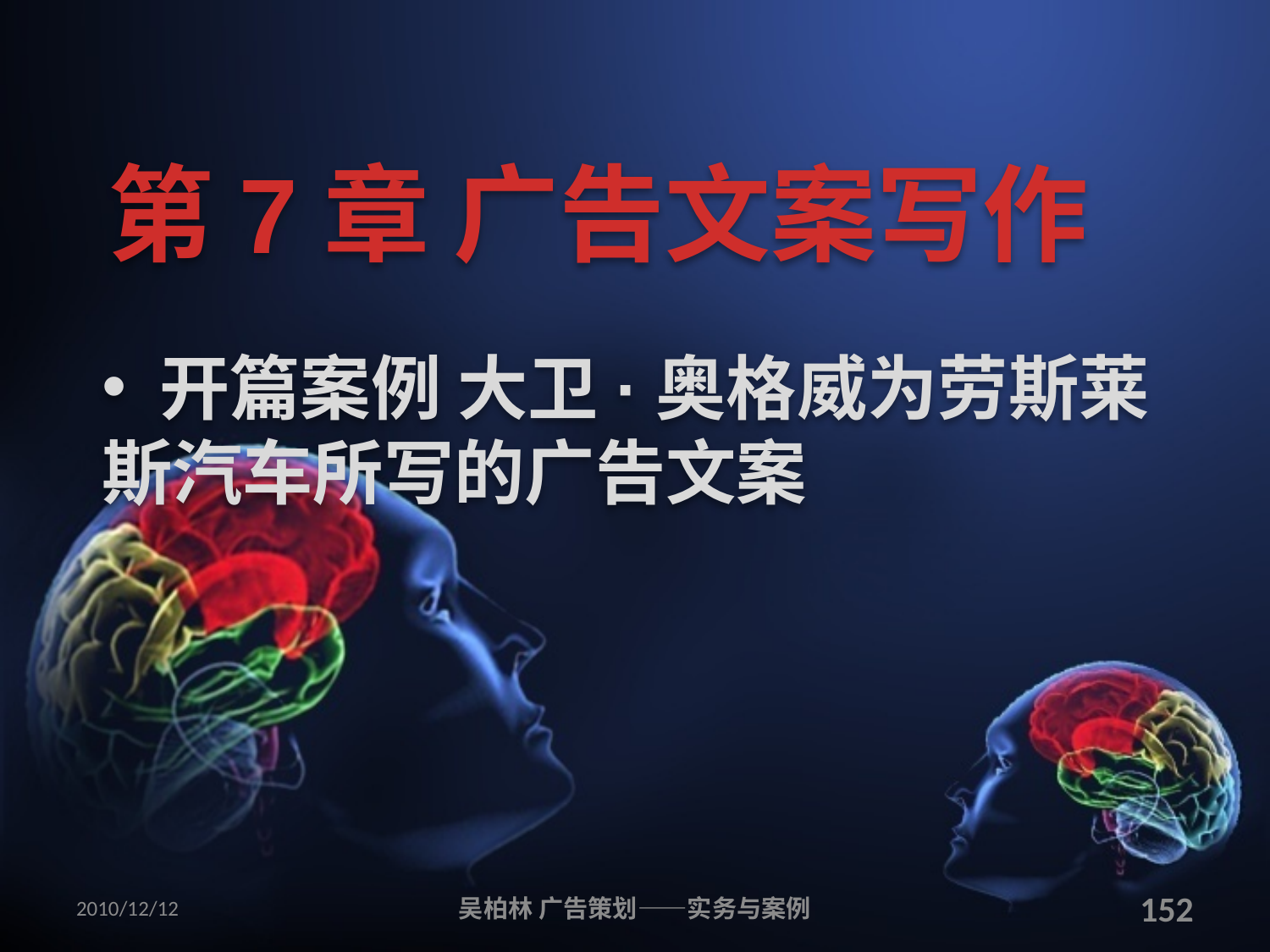

# 第7章 广告文案写作
 开篇案例 大卫·奥格威为劳斯莱斯汽车所写的广告文案
2010/12/12
吴柏林 广告策划——实务与案例
152